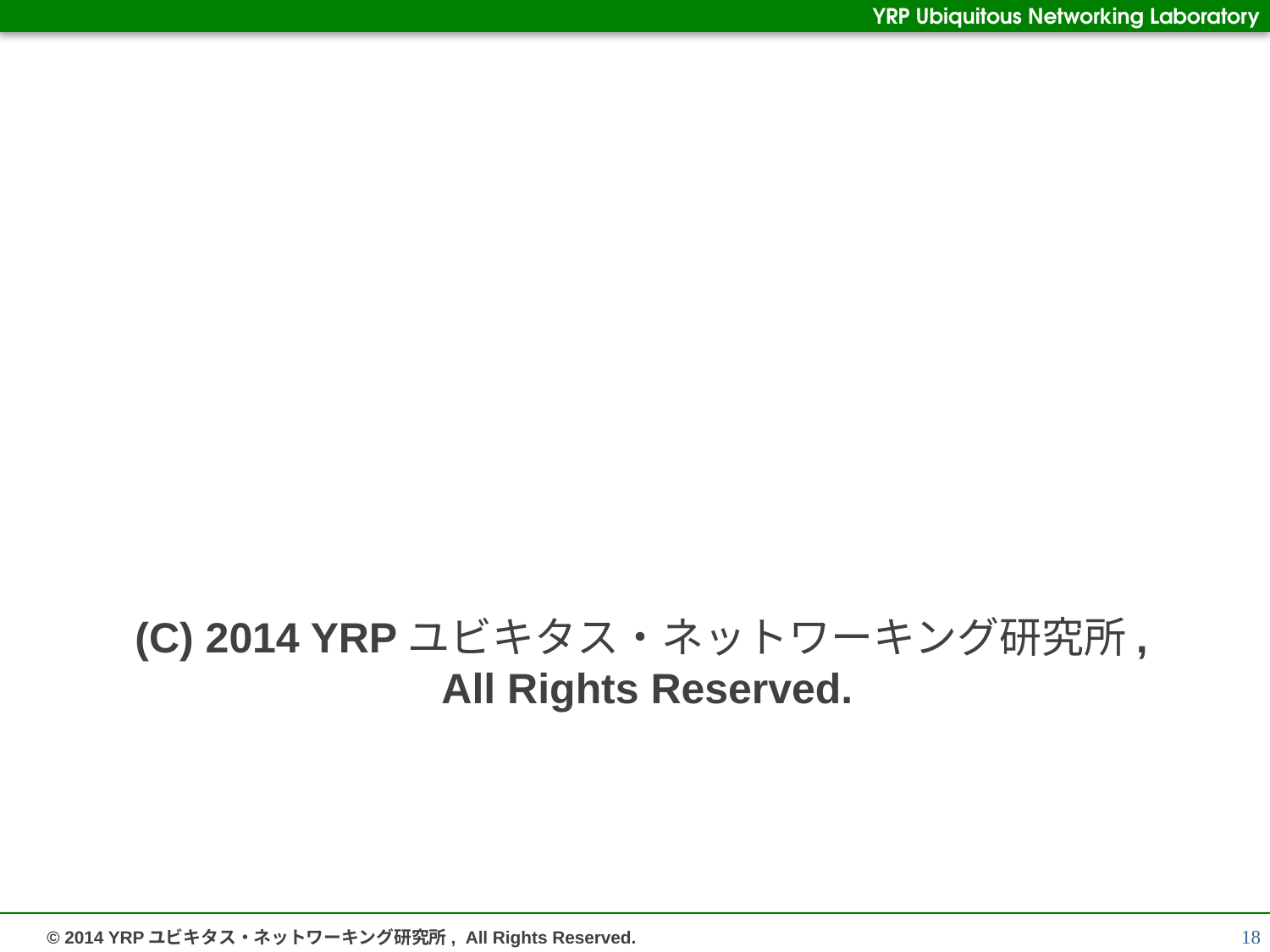

#
(C) 2014 YRPユビキタス・ネットワーキング研究所,
All Rights Reserved.

18